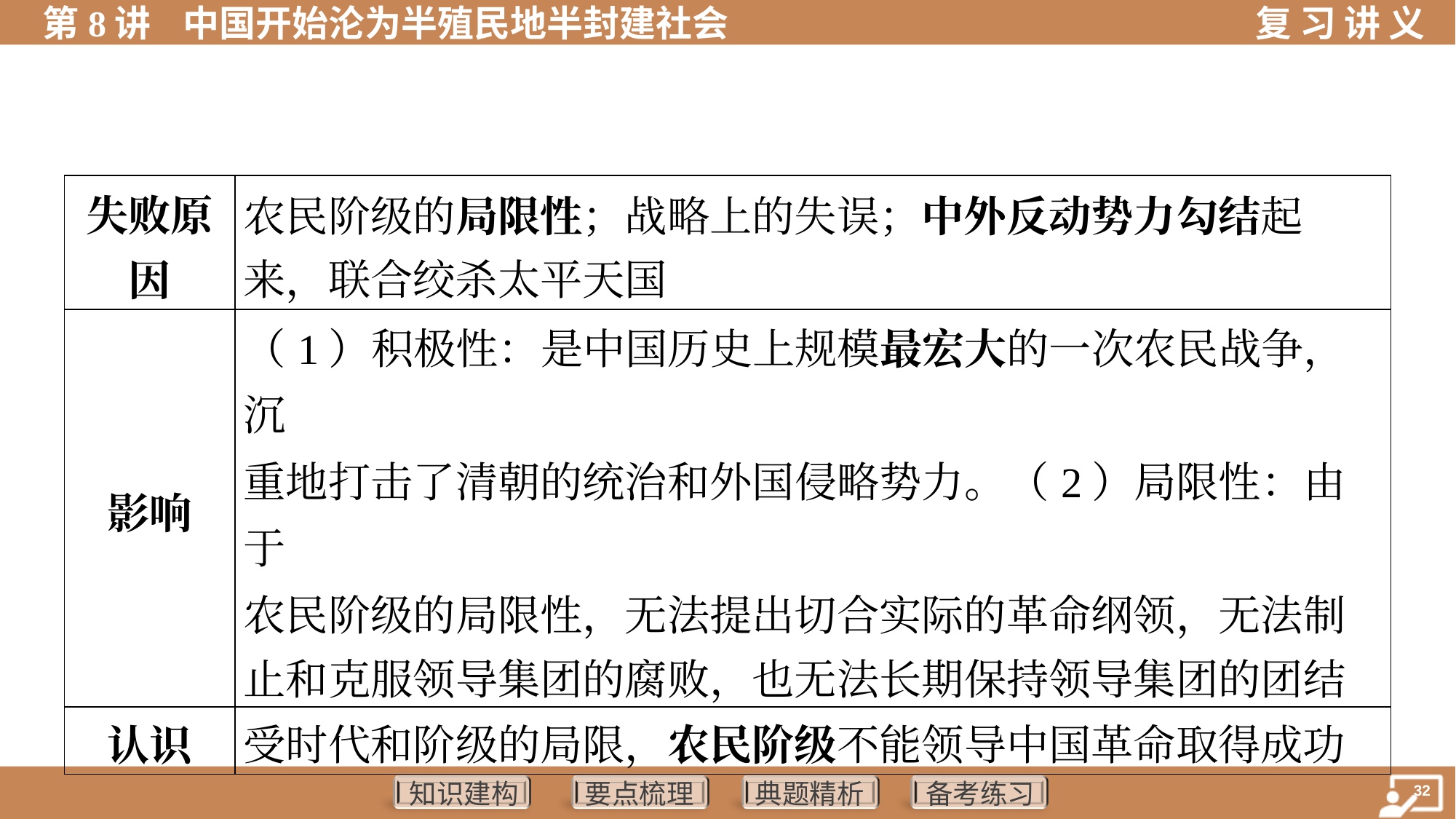

| 失败原 因 | 农民阶级的局限性；战略上的失误；中外反动势力勾结起 来，联合绞杀太平天国 |  |  |  |
| --- | --- | --- | --- | --- |
| 影响 | （1）积极性：是中国历史上规模最宏大的一次农民战争，沉 重地打击了清朝的统治和外国侵略势力。（2）局限性：由于 农民阶级的局限性，无法提出切合实际的革命纲领，无法制 止和克服领导集团的腐败，也无法长期保持领导集团的团结 |  |  |  |
| 认识 | 受时代和阶级的局限，农民阶级不能领导中国革命取得成功 |  |  |  |